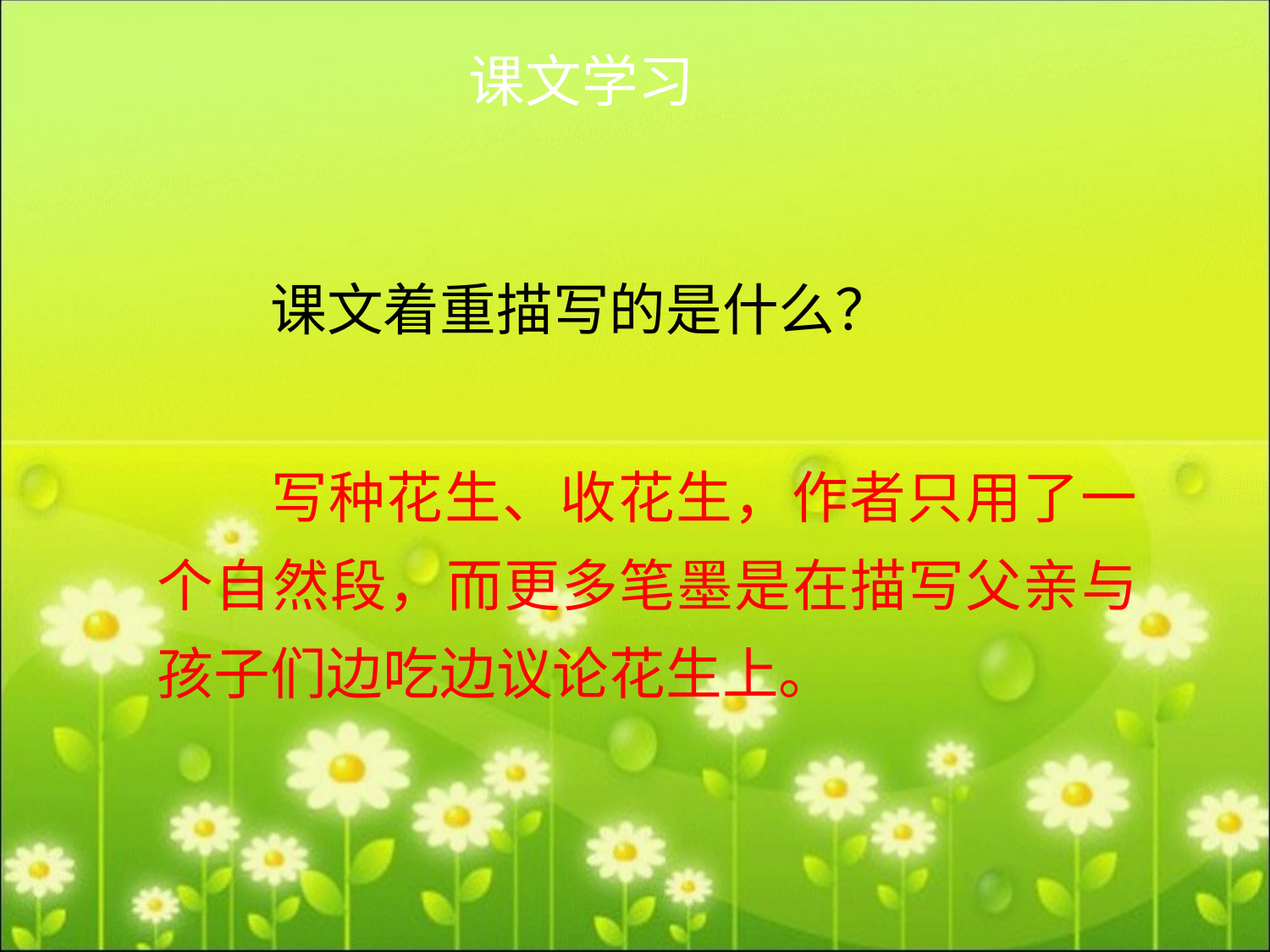

课文学习
课文着重描写的是什么？
       写种花生、收花生，作者只用了一个自然段，而更多笔墨是在描写父亲与孩子们边吃边议论花生上。